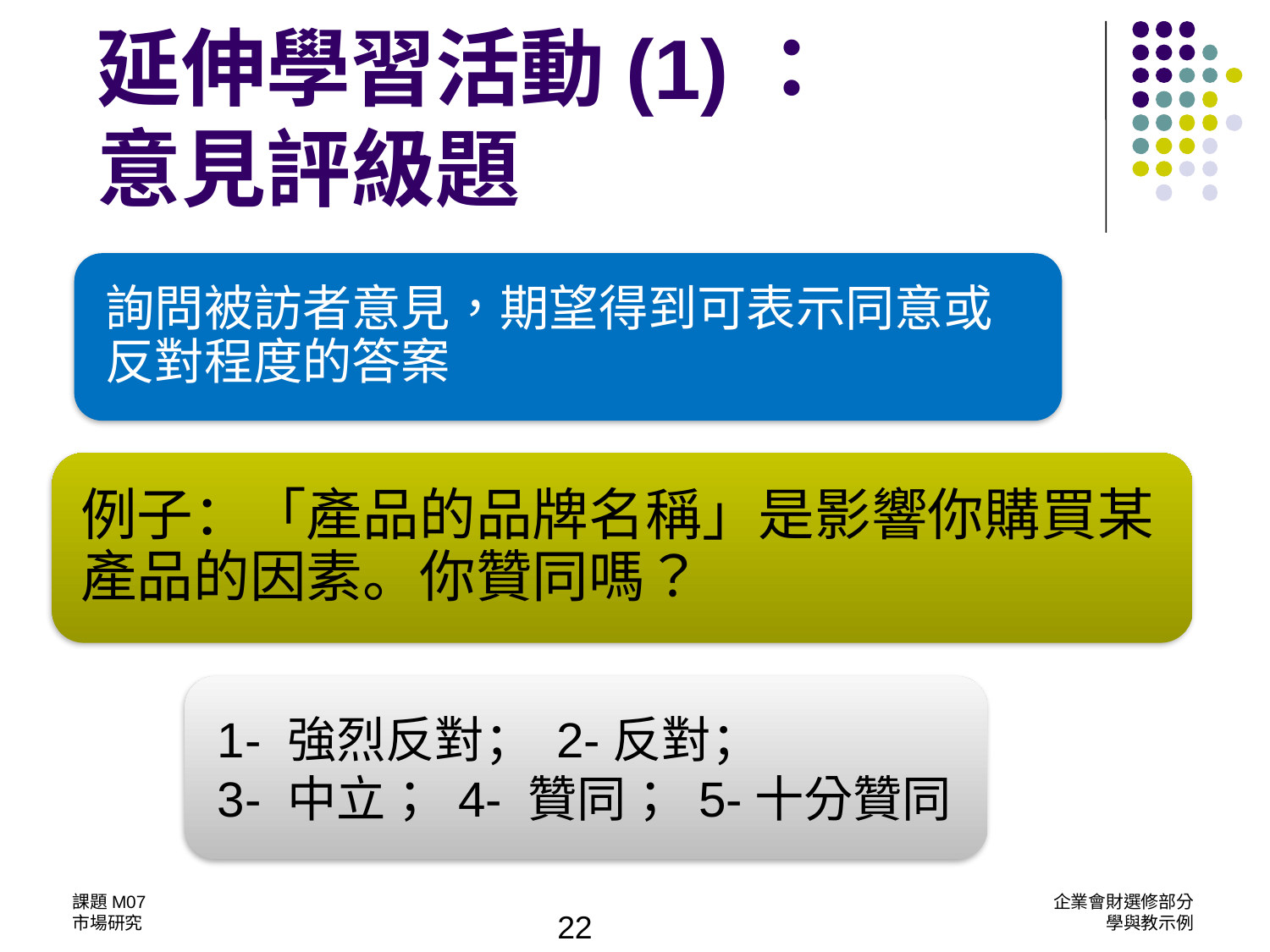

延伸學習活動(1)：
意見評級題
詢問被訪者意見，期望得到可表示同意或反對程度的答案

例子：「產品的品牌名稱」是影響你購買某產品的因素。你贊同嗎？
1- 強烈反對； 2-反對；
3- 中立； 4- 贊同； 5-十分贊同